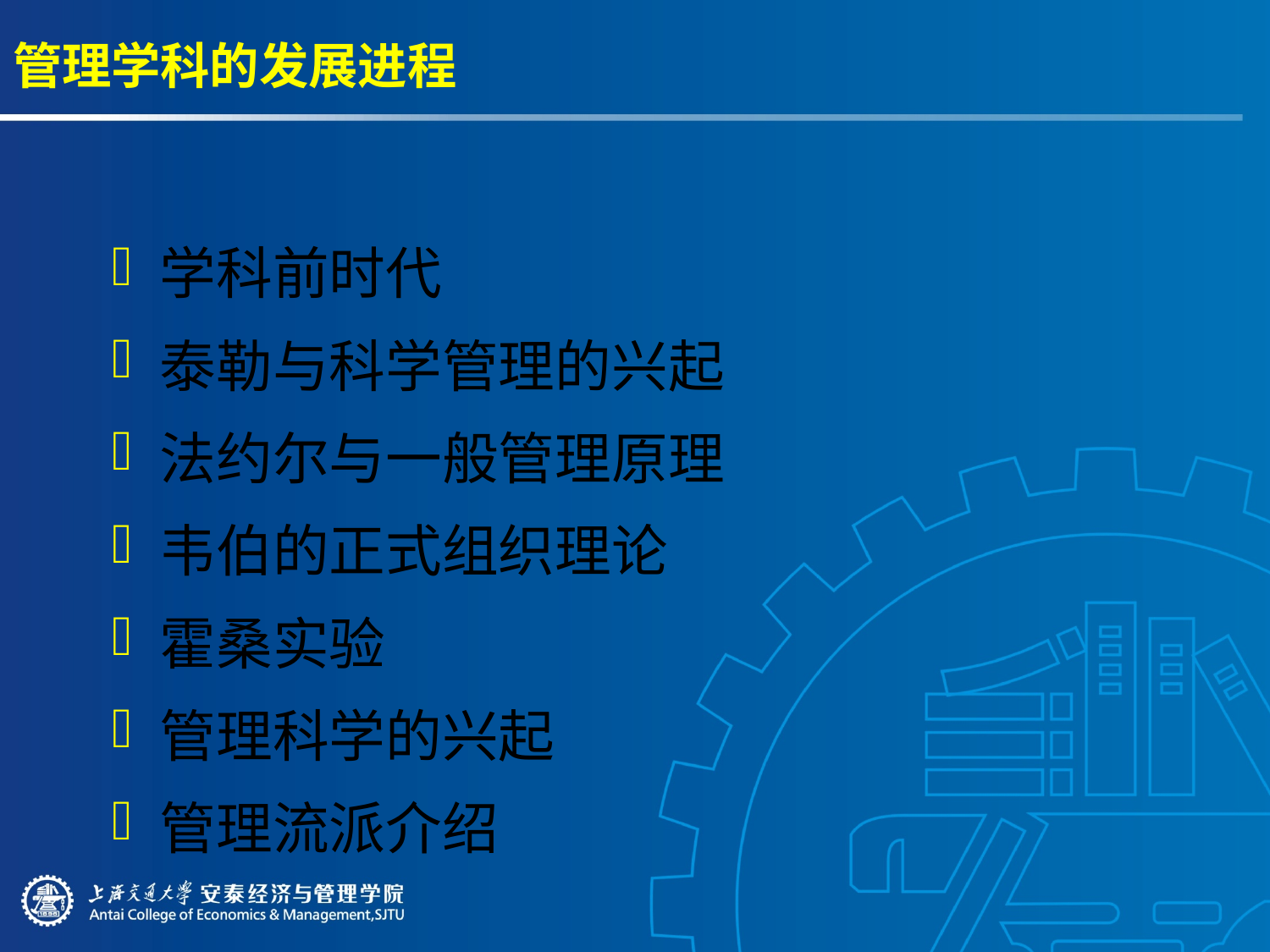

# 管理学科的发展进程
学科前时代
泰勒与科学管理的兴起
法约尔与一般管理原理
韦伯的正式组织理论
霍桑实验
管理科学的兴起
管理流派介绍